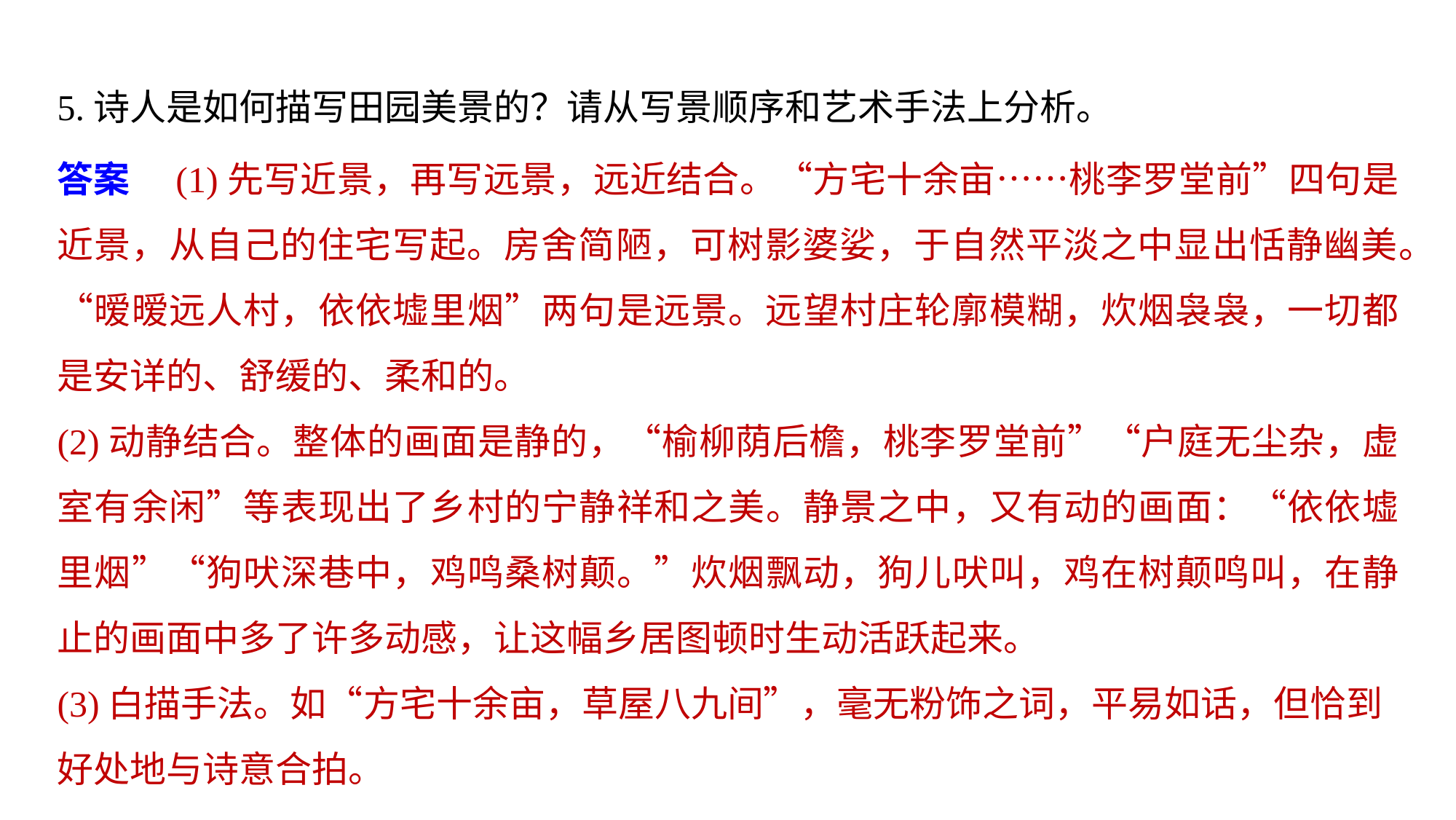

5.诗人是如何描写田园美景的？请从写景顺序和艺术手法上分析。
答案　(1)先写近景，再写远景，远近结合。“方宅十余亩……桃李罗堂前”四句是近景，从自己的住宅写起。房舍简陋，可树影婆娑，于自然平淡之中显出恬静幽美。“暧暧远人村，依依墟里烟”两句是远景。远望村庄轮廓模糊，炊烟袅袅，一切都是安详的、舒缓的、柔和的。
(2)动静结合。整体的画面是静的，“榆柳荫后檐，桃李罗堂前”“户庭无尘杂，虚室有余闲”等表现出了乡村的宁静祥和之美。静景之中，又有动的画面：“依依墟里烟”“狗吠深巷中，鸡鸣桑树颠。”炊烟飘动，狗儿吠叫，鸡在树颠鸣叫，在静止的画面中多了许多动感，让这幅乡居图顿时生动活跃起来。
(3)白描手法。如“方宅十余亩，草屋八九间”，毫无粉饰之词，平易如话，但恰到好处地与诗意合拍。